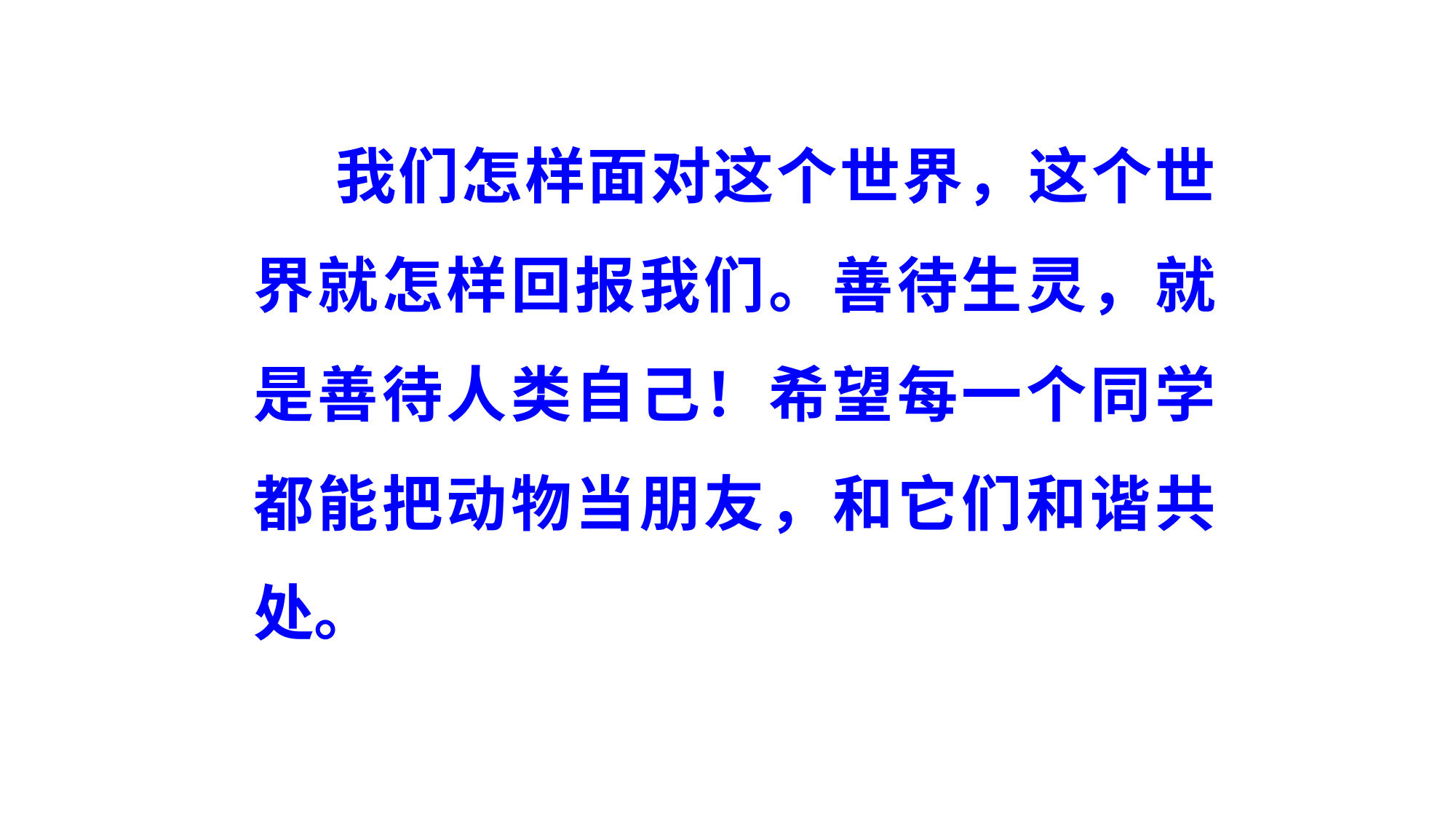

我们怎样面对这个世界，这个世界就怎样回报我们。善待生灵，就是善待人类自己！希望每一个同学都能把动物当朋友，和它们和谐共处。